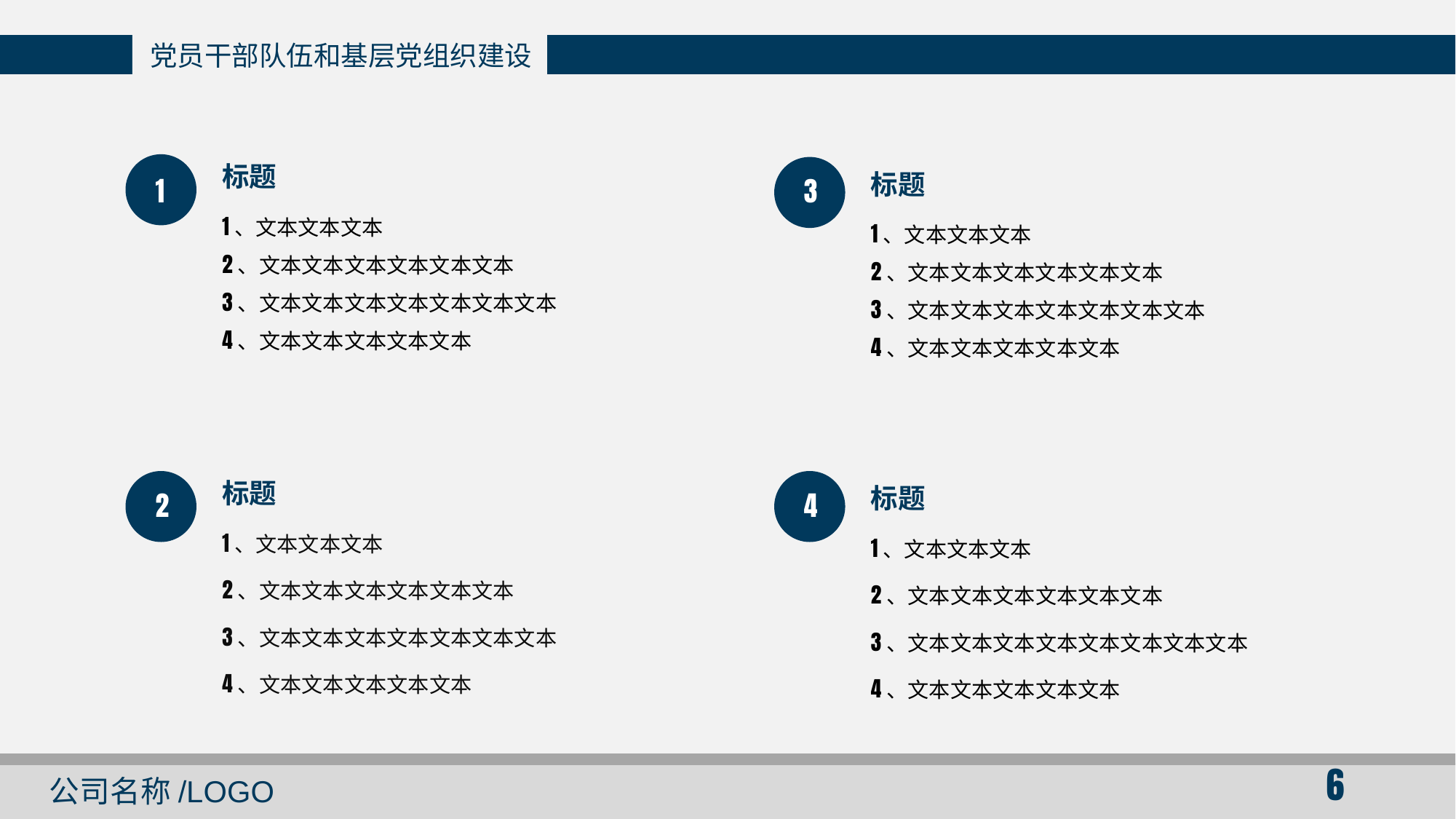

党员干部队伍和基层党组织建设

1
标题
1、文本文本文本
2、文本文本文本文本文本文本
3、文本文本文本文本文本文本文本
4、文本文本文本文本文本

3
标题
1、文本文本文本
2、文本文本文本文本文本文本
3、文本文本文本文本文本文本文本
4、文本文本文本文本文本

2
标题
1、文本文本文本
2、文本文本文本文本文本文本
3、文本文本文本文本文本文本文本
4、文本文本文本文本文本

4
标题
1、文本文本文本
2、文本文本文本文本文本文本
3、文本文本文本文本文本文本文本文本
4、文本文本文本文本文本
6